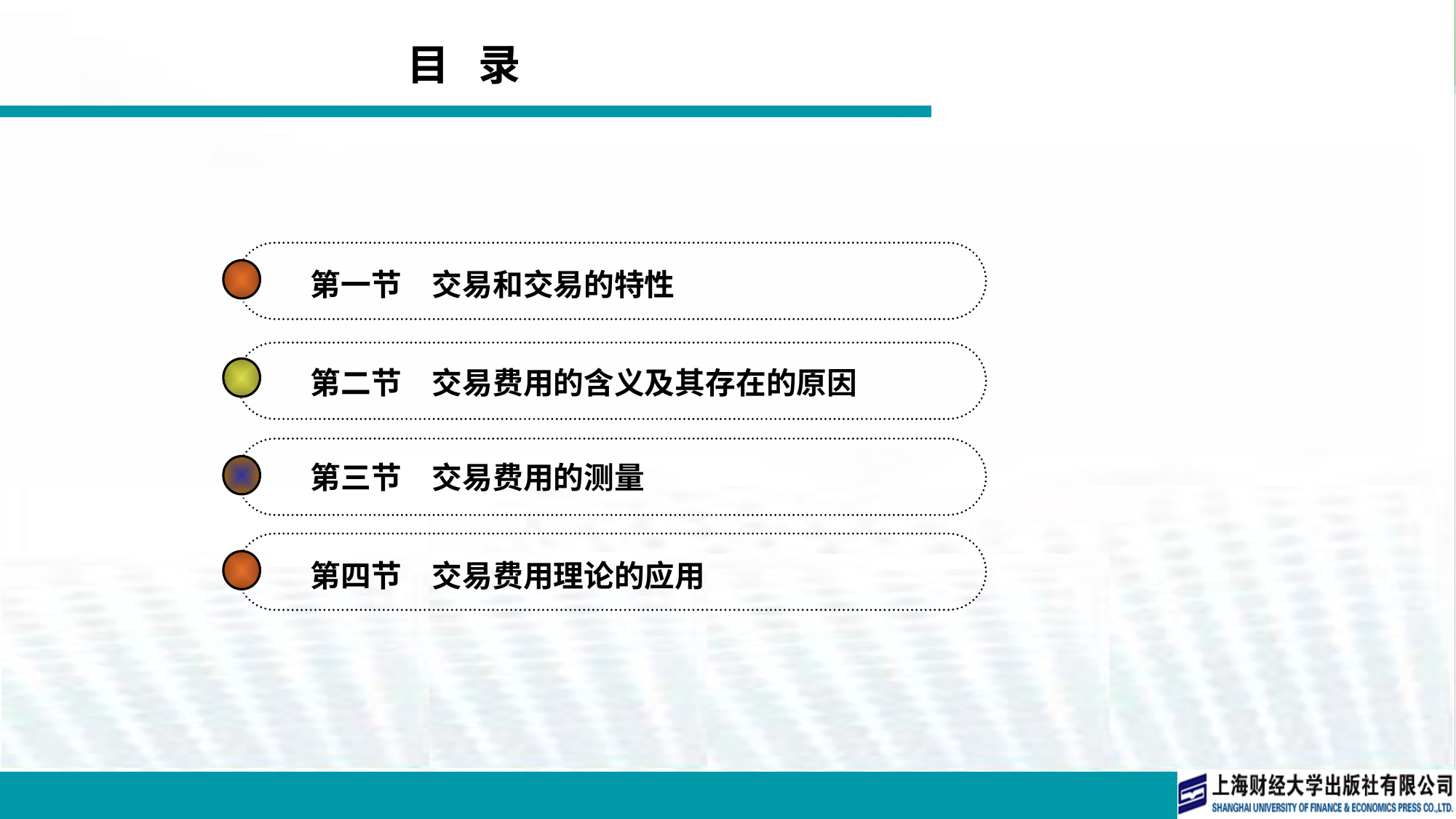

目   录

第一节　交易和交易的特性

第二节　交易费用的含义及其存在的原因

第三节　交易费用的测量

第四节　交易费用理论的应用